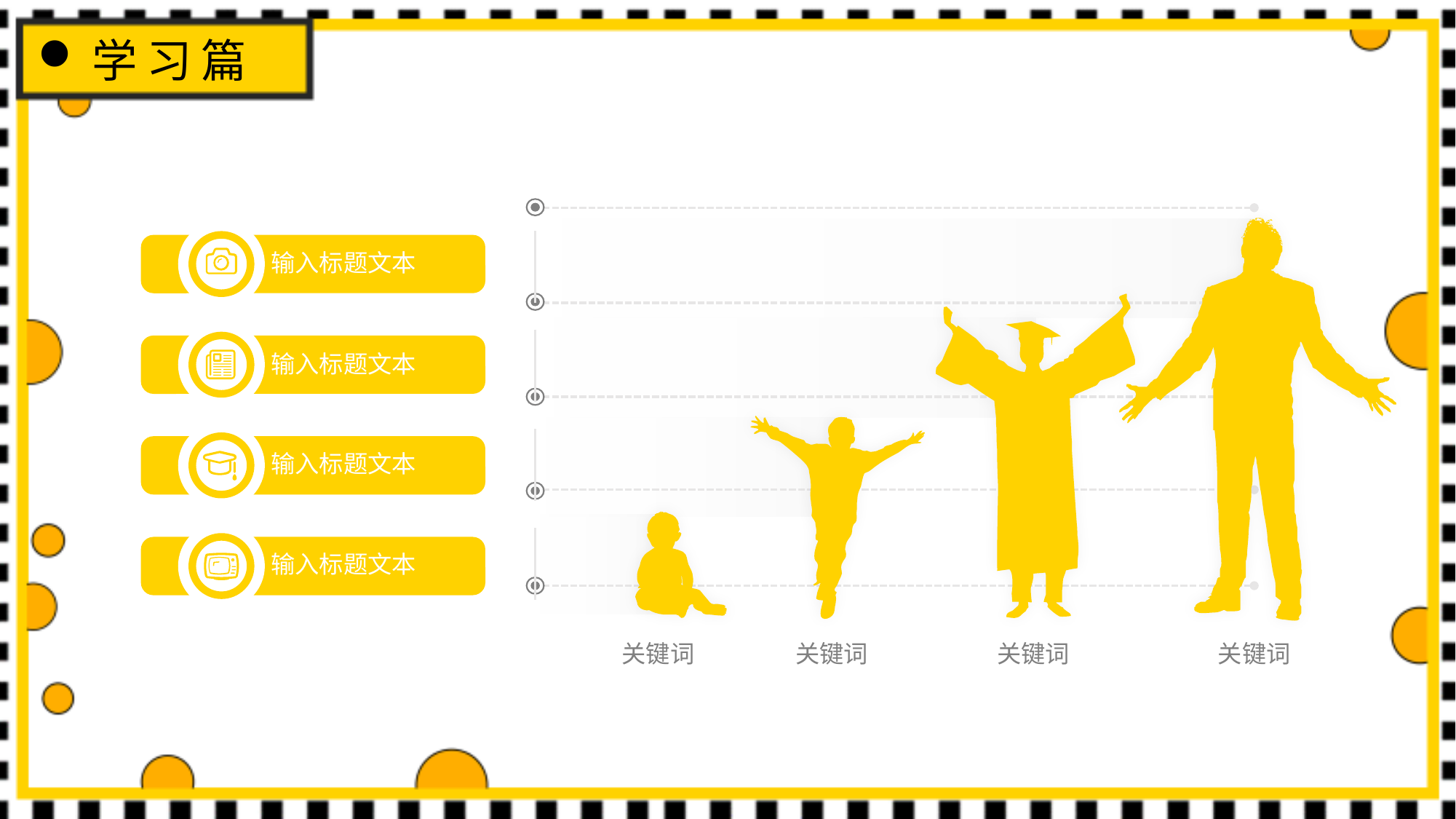

学习篇

关键词
关键词
关键词
关键词

输入标题文本

输入标题文本

输入标题文本

输入标题文本